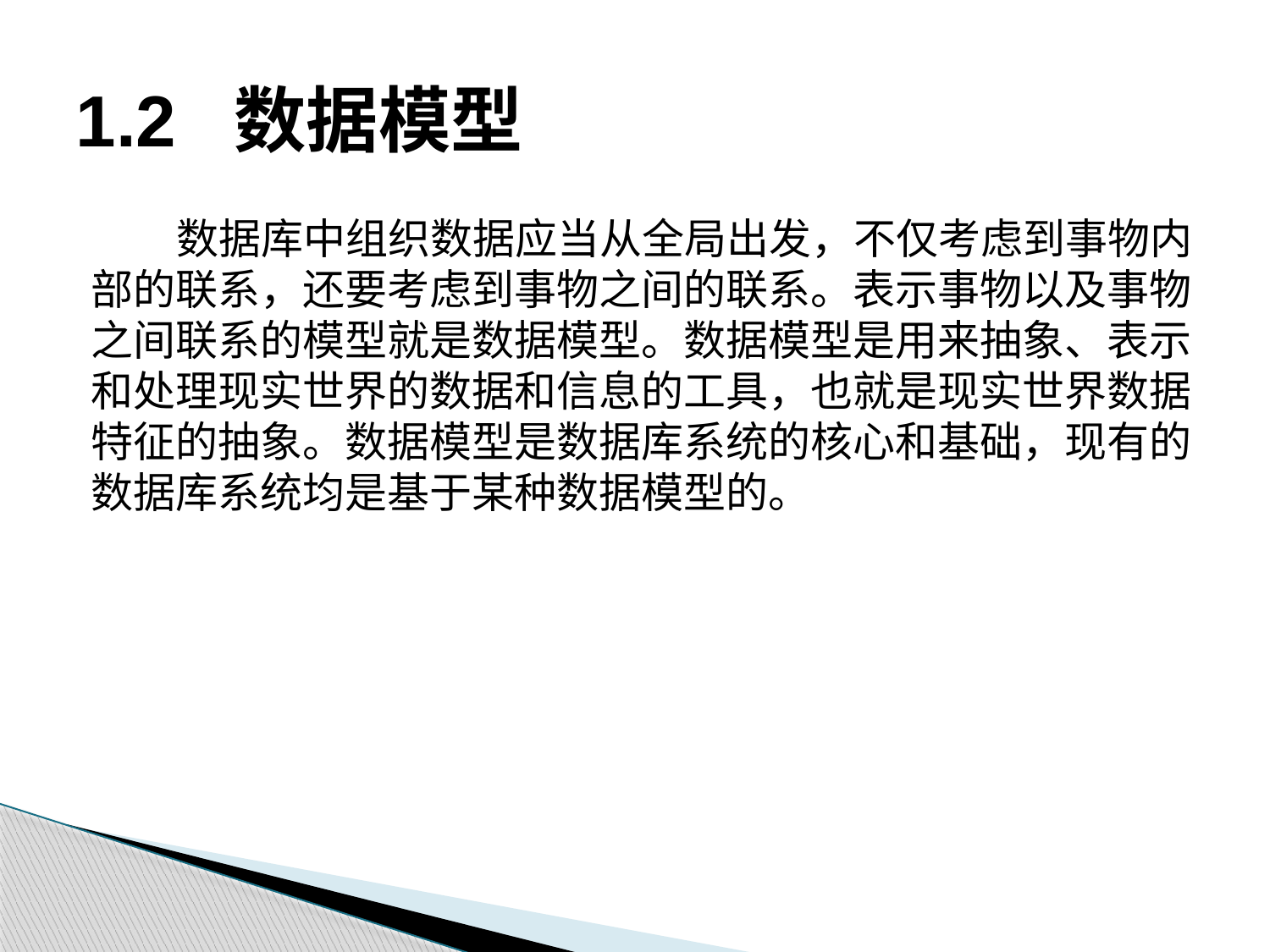

# 1.2  数据模型
数据库中组织数据应当从全局出发，不仅考虑到事物内部的联系，还要考虑到事物之间的联系。表示事物以及事物之间联系的模型就是数据模型。数据模型是用来抽象、表示和处理现实世界的数据和信息的工具，也就是现实世界数据特征的抽象。数据模型是数据库系统的核心和基础，现有的数据库系统均是基于某种数据模型的。